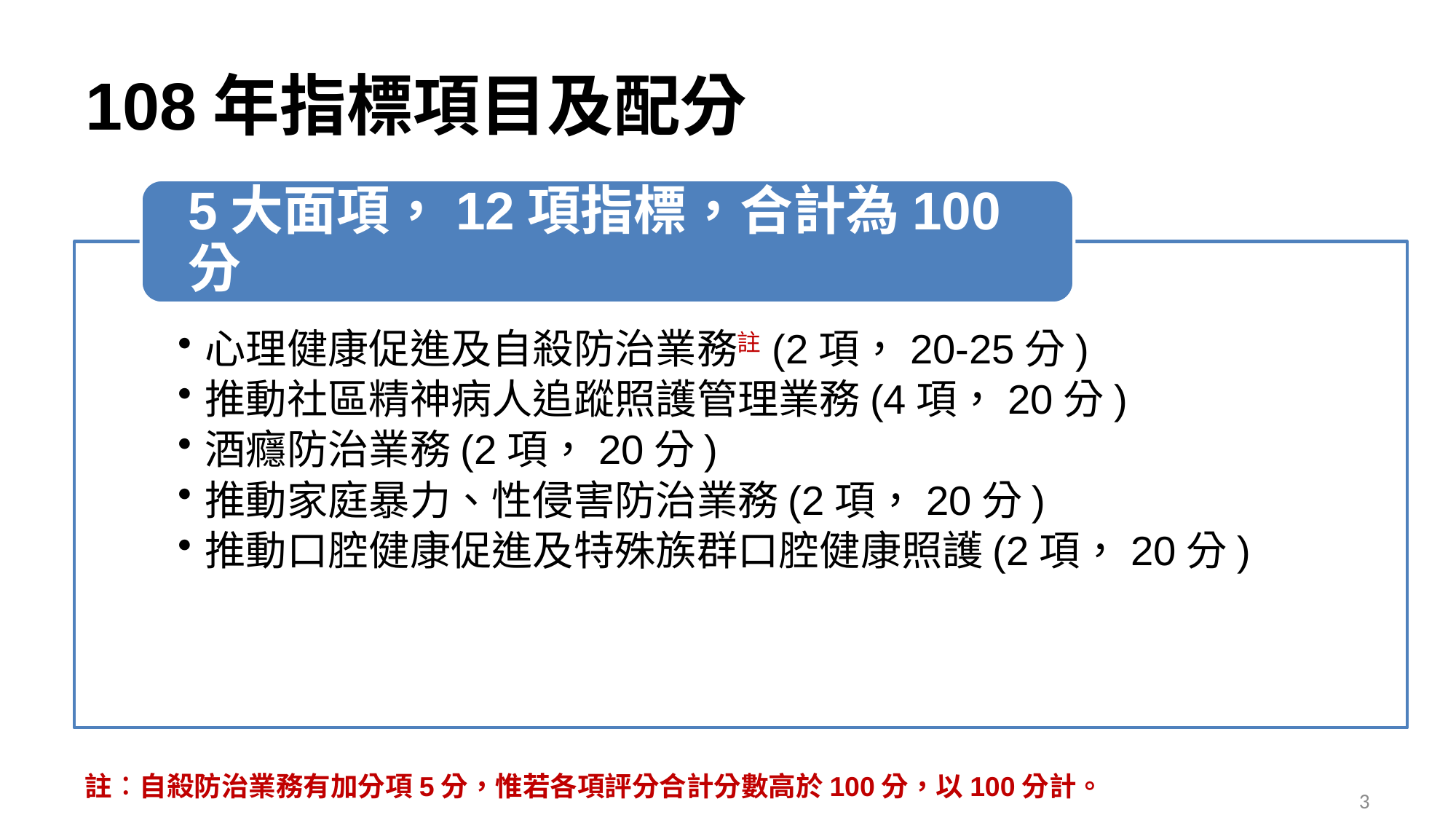

# 108年指標項目及配分
心理健康促進及自殺防治業務註 (2項，20-25分)
推動社區精神病人追蹤照護管理業務(4項，20分)
酒癮防治業務(2項，20分)
推動家庭暴力、性侵害防治業務(2項，20分)
推動口腔健康促進及特殊族群口腔健康照護(2項，20分)
5大面項，12項指標，合計為100分
註︰自殺防治業務有加分項5分，惟若各項評分合計分數高於100分，以100分計。
3